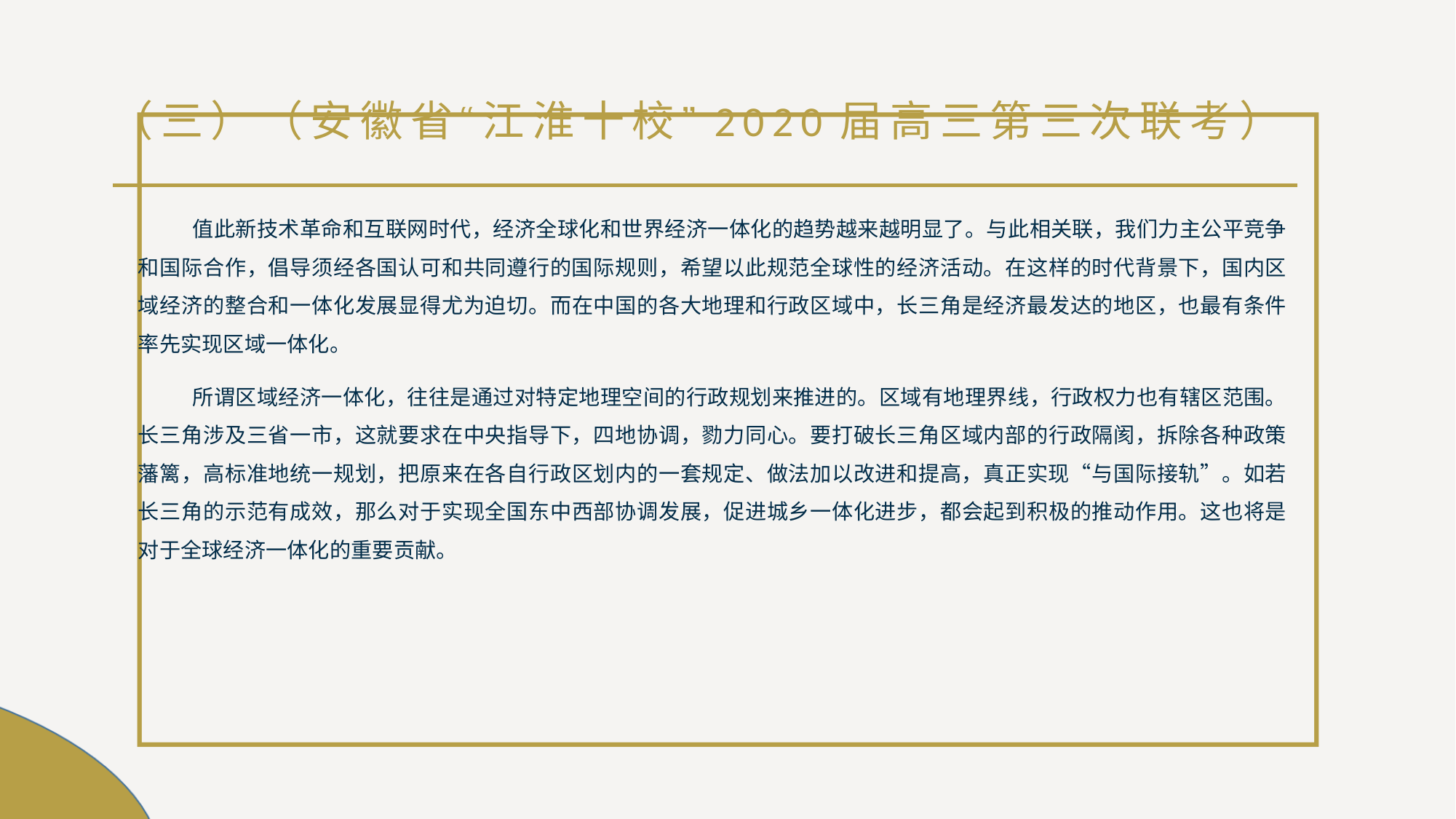

# （三）（安徽省“江淮十校”2020届高三第三次联考）
值此新技术革命和互联网时代，经济全球化和世界经济一体化的趋势越来越明显了。与此相关联，我们力主公平竞争和国际合作，倡导须经各国认可和共同遵行的国际规则，希望以此规范全球性的经济活动。在这样的时代背景下，国内区域经济的整合和一体化发展显得尤为迫切。而在中国的各大地理和行政区域中，长三角是经济最发达的地区，也最有条件率先实现区域一体化。
所谓区域经济一体化，往往是通过对特定地理空间的行政规划来推进的。区域有地理界线，行政权力也有辖区范围。长三角涉及三省一市，这就要求在中央指导下，四地协调，勠力同心。要打破长三角区域内部的行政隔阂，拆除各种政策藩篱，高标准地统一规划，把原来在各自行政区划内的一套规定、做法加以改进和提高，真正实现“与国际接轨”。如若长三角的示范有成效，那么对于实现全国东中西部协调发展，促进城乡一体化进步，都会起到积极的推动作用。这也将是对于全球经济一体化的重要贡献。